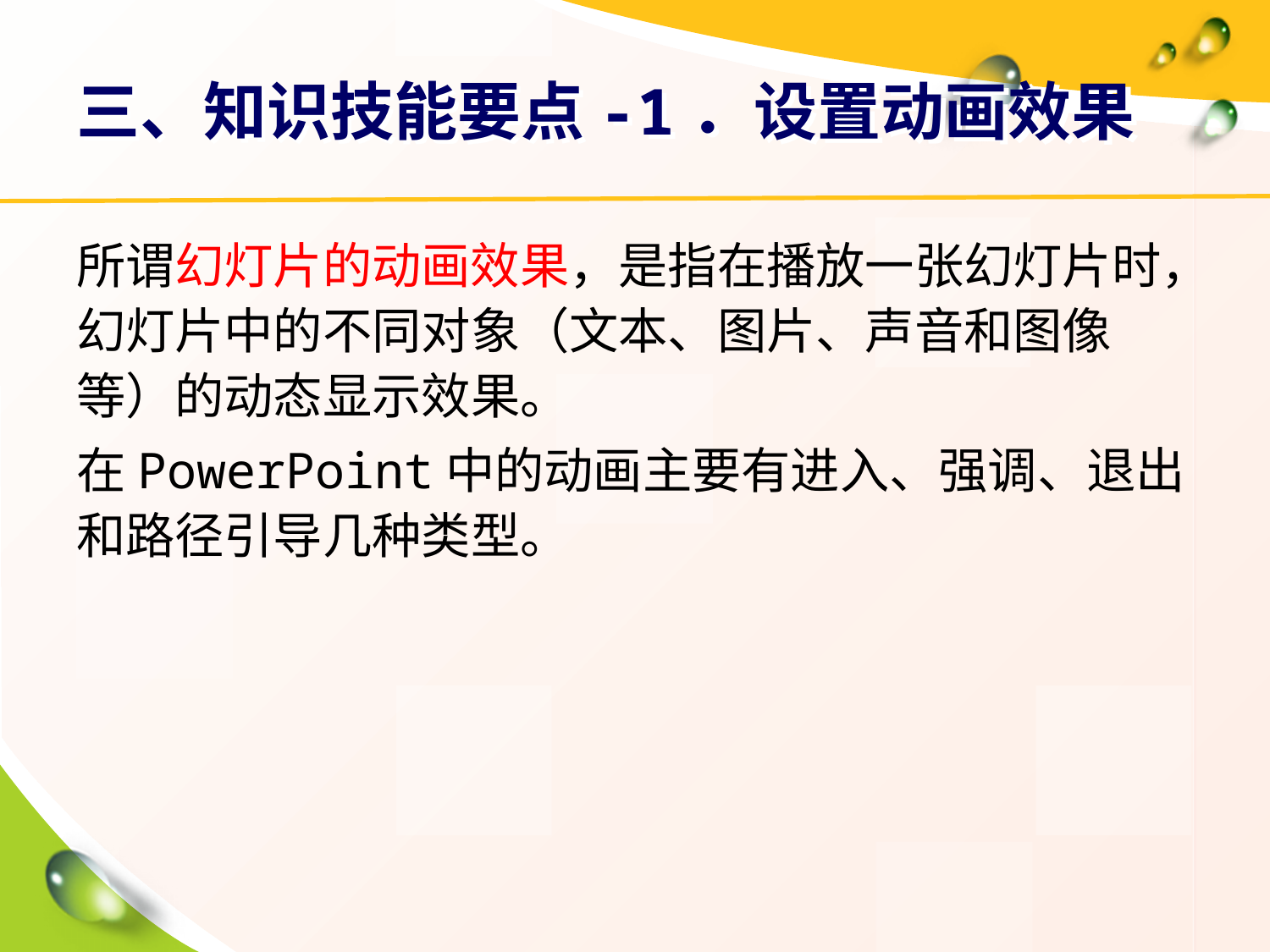

# 三、知识技能要点-1．设置动画效果
所谓幻灯片的动画效果，是指在播放一张幻灯片时，幻灯片中的不同对象（文本、图片、声音和图像等）的动态显示效果。
在PowerPoint中的动画主要有进入、强调、退出和路径引导几种类型。